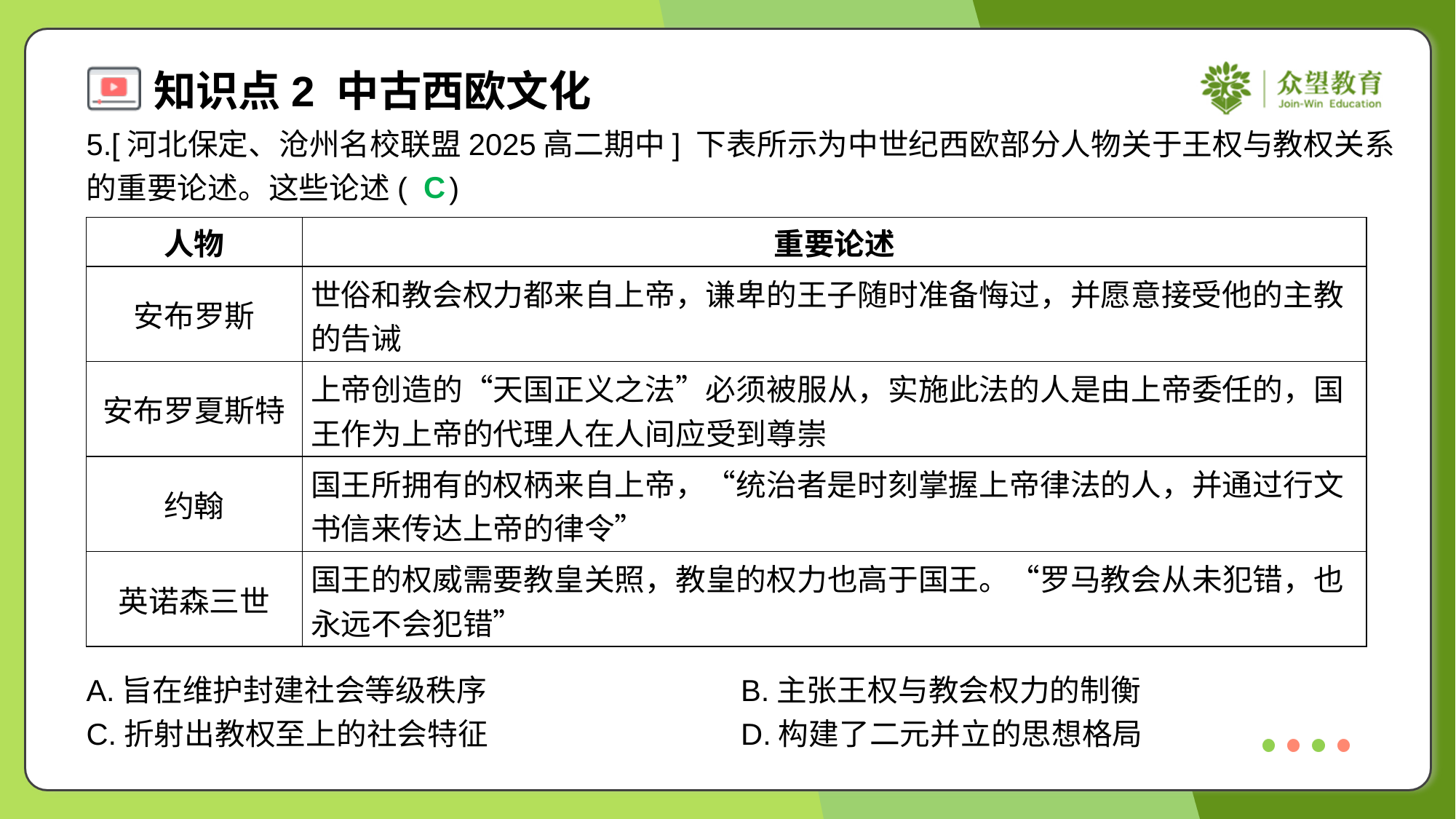

5.[河北保定、沧州名校联盟2025高二期中] 下表所示为中世纪西欧部分人物关于王权与教权关系
的重要论述。这些论述(     )
C
| 人物 | 重要论述 |
| --- | --- |
| 安布罗斯 | 世俗和教会权力都来自上帝，谦卑的王子随时准备悔过，并愿意接受他的主教 的告诫 |
| 安布罗夏斯特 | 上帝创造的“天国正义之法”必须被服从，实施此法的人是由上帝委任的，国 王作为上帝的代理人在人间应受到尊崇 |
| 约翰 | 国王所拥有的权柄来自上帝，“统治者是时刻掌握上帝律法的人，并通过行文 书信来传达上帝的律令” |
| 英诺森三世 | 国王的权威需要教皇关照，教皇的权力也高于国王。“罗马教会从未犯错，也 永远不会犯错” |
A.旨在维护封建社会等级秩序	B.主张王权与教会权力的制衡
C.折射出教权至上的社会特征	D.构建了二元并立的思想格局